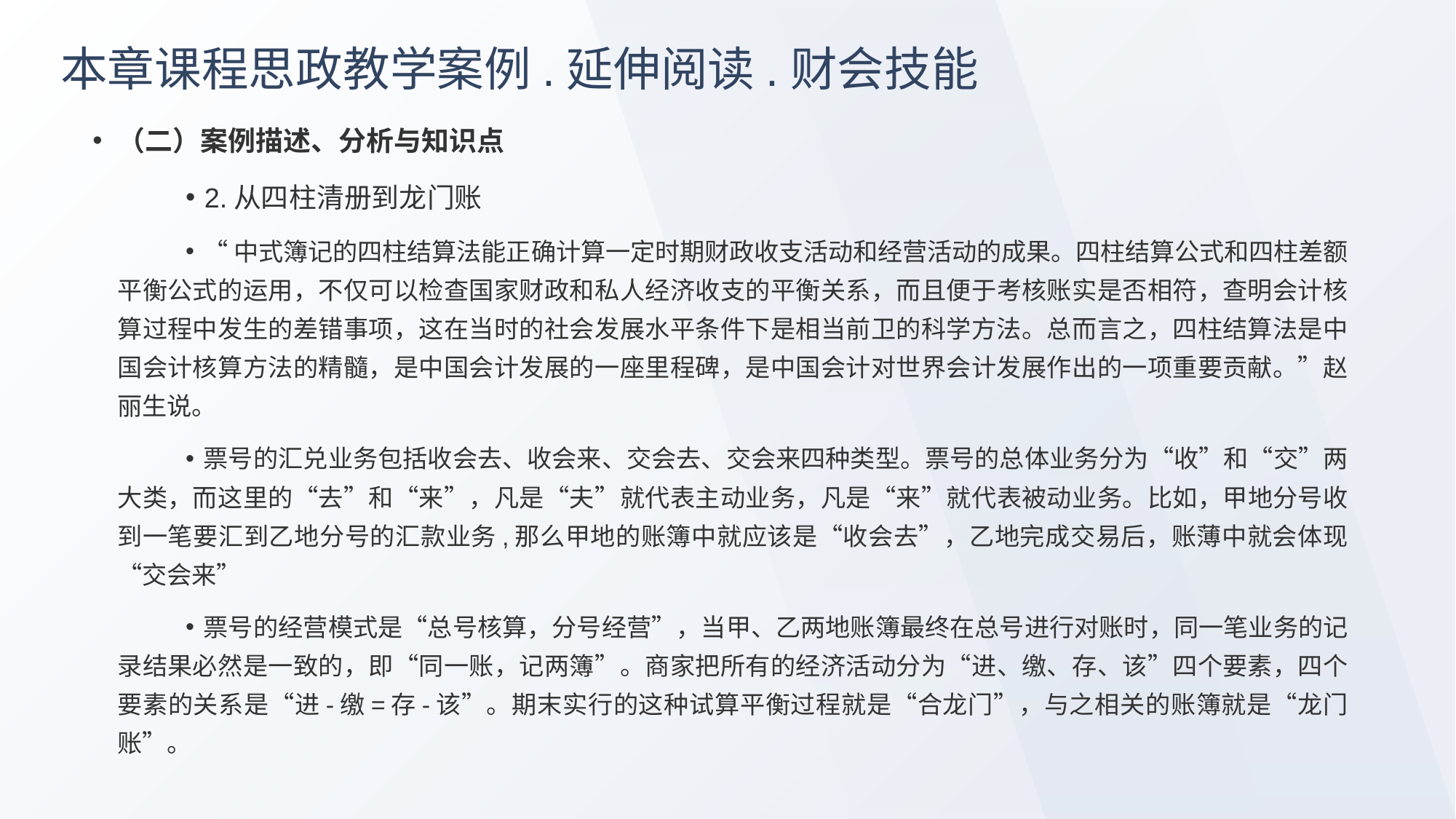

# 本章课程思政教学案例.延伸阅读.财会技能
（二）案例描述、分析与知识点
2.从四柱清册到龙门账
“中式簿记的四柱结算法能正确计算一定时期财政收支活动和经营活动的成果。四柱结算公式和四柱差额平衡公式的运用，不仅可以检查国家财政和私人经济收支的平衡关系，而且便于考核账实是否相符，查明会计核算过程中发生的差错事项，这在当时的社会发展水平条件下是相当前卫的科学方法。总而言之，四柱结算法是中国会计核算方法的精髓，是中国会计发展的一座里程碑，是中国会计对世界会计发展作出的一项重要贡献。”赵丽生说。
票号的汇兑业务包括收会去、收会来、交会去、交会来四种类型。票号的总体业务分为“收”和“交”两大类，而这里的“去”和“来”，凡是“夫”就代表主动业务，凡是“来”就代表被动业务。比如，甲地分号收到一笔要汇到乙地分号的汇款业务,那么甲地的账簿中就应该是“收会去”，乙地完成交易后，账薄中就会体现“交会来”
票号的经营模式是“总号核算，分号经营”，当甲、乙两地账簿最终在总号进行对账时，同一笔业务的记录结果必然是一致的，即“同一账，记两簿”。商家把所有的经济活动分为“进、缴、存、该”四个要素，四个要素的关系是“进-缴=存-该”。期末实行的这种试算平衡过程就是“合龙门”，与之相关的账簿就是“龙门账”。